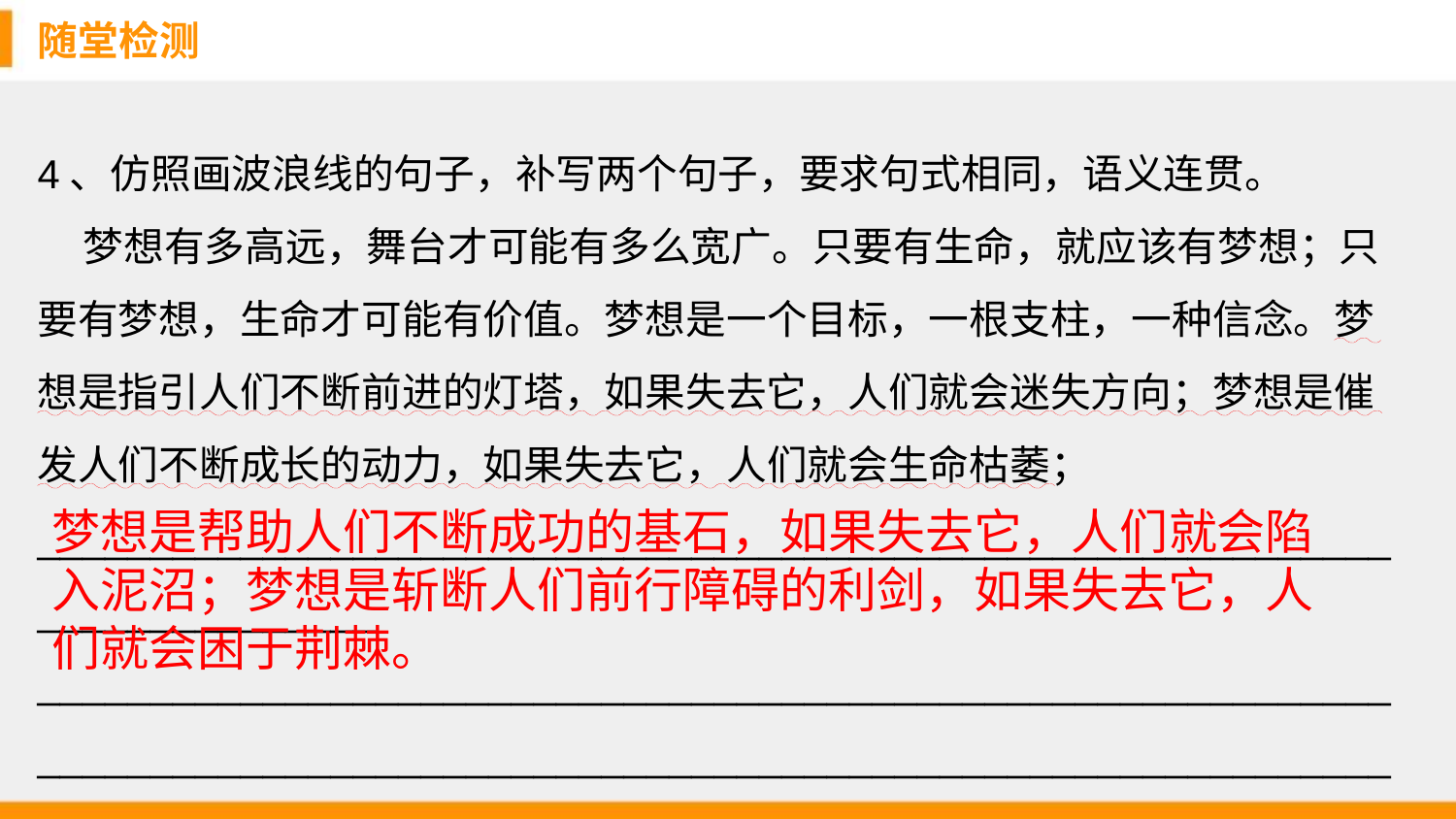

随堂检测
4、仿照画波浪线的句子，补写两个句子，要求句式相同，语义连贯。
    梦想有多高远，舞台才可能有多么宽广。只要有生命，就应该有梦想；只要有梦想，生命才可能有价值。梦想是一个目标，一根支柱，一种信念。梦想是指引人们不断前进的灯塔，如果失去它，人们就会迷失方向；梦想是催发人们不断成长的动力，如果失去它，人们就会生命枯萎；___________________________________________________________________________
______________________________________________________________________________________________________________________________________________________
梦想是帮助人们不断成功的基石，如果失去它，人们就会陷入泥沼；梦想是斩断人们前行障碍的利剑，如果失去它，人们就会困于荆棘。